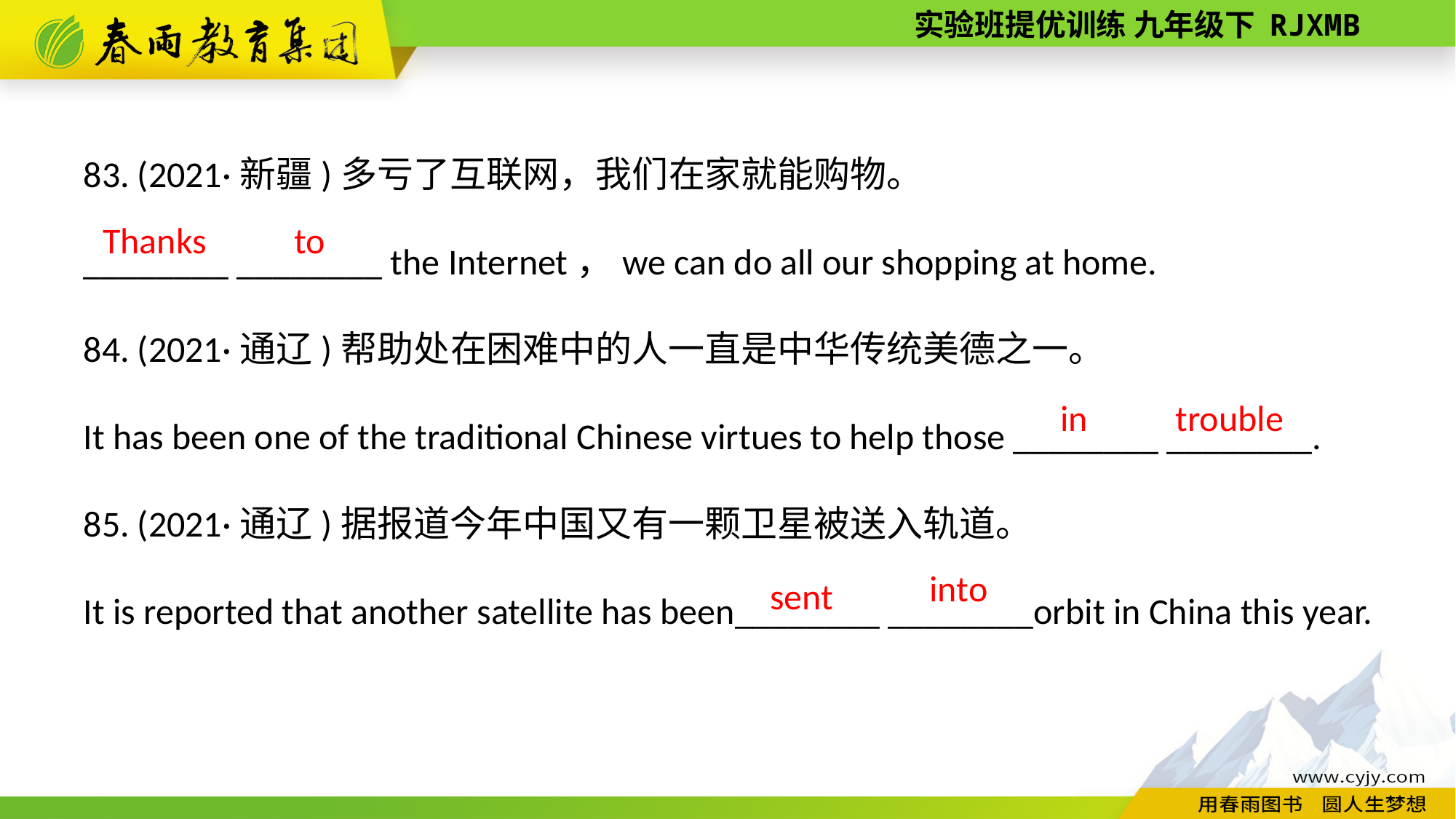

83. (2021·新疆)多亏了互联网，我们在家就能购物。
________ ________ the Internet，we can do all our shopping at home.
84. (2021·通辽)帮助处在困难中的人一直是中华传统美德之一。
It has been one of the traditional Chinese virtues to help those ________ ________.
85. (2021·通辽)据报道今年中国又有一颗卫星被送入轨道。
It is reported that another satellite has been________ ________orbit in China this year.
to
Thanks
trouble
in
into
sent